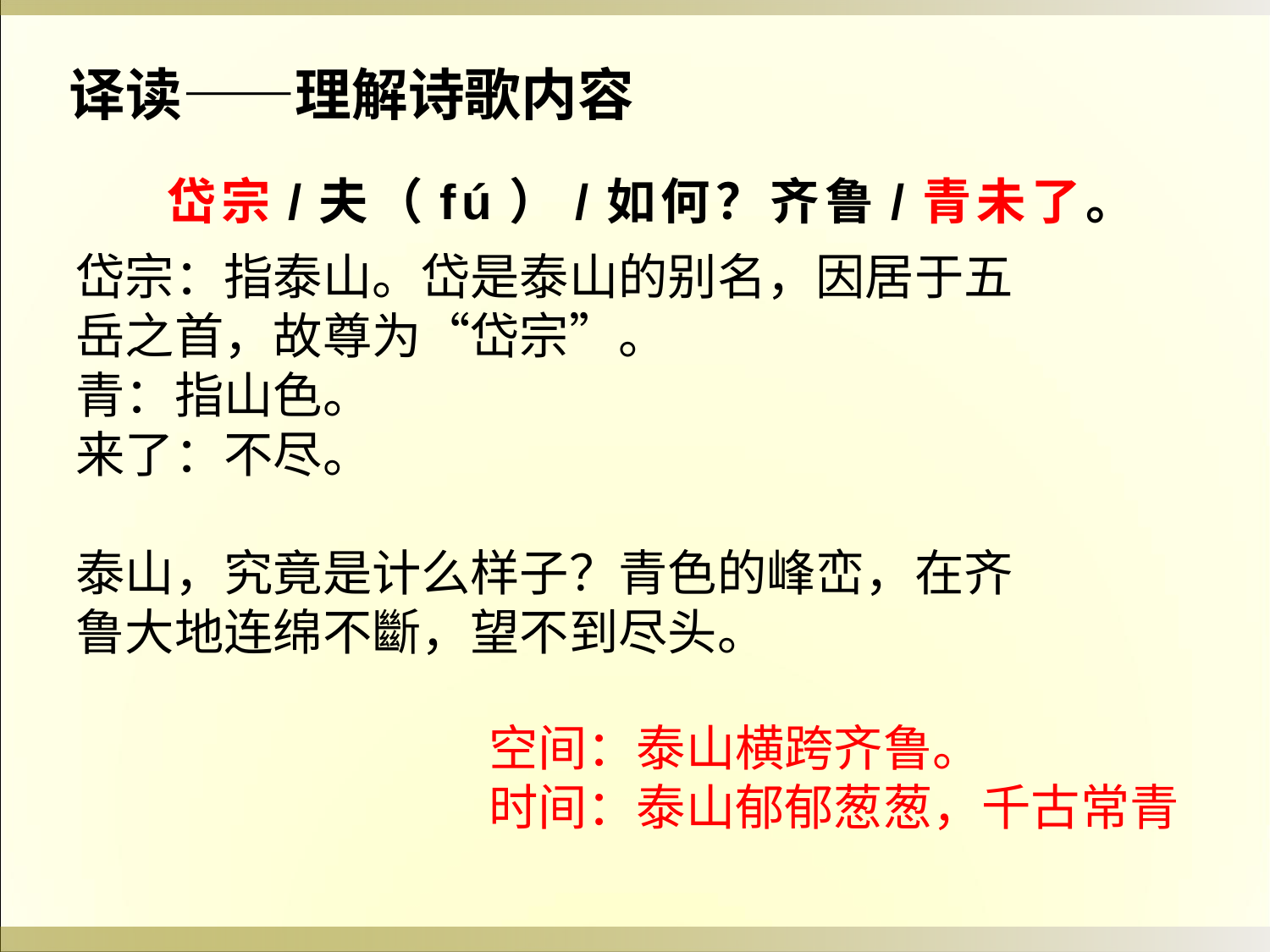

译读——理解诗歌内容
岱宗/夫（fú）/如何？齐鲁/青未了。
岱宗：指泰山。岱是泰山的别名，因居于五岳之首，故尊为“岱宗”。
青：指山色。
来了：不尽。

泰山，究竟是计么样子？青色的峰峦，在齐鲁大地连绵不斷，望不到尽头。
空间：泰山横跨齐鲁。
时间：泰山郁郁葱葱，千古常青